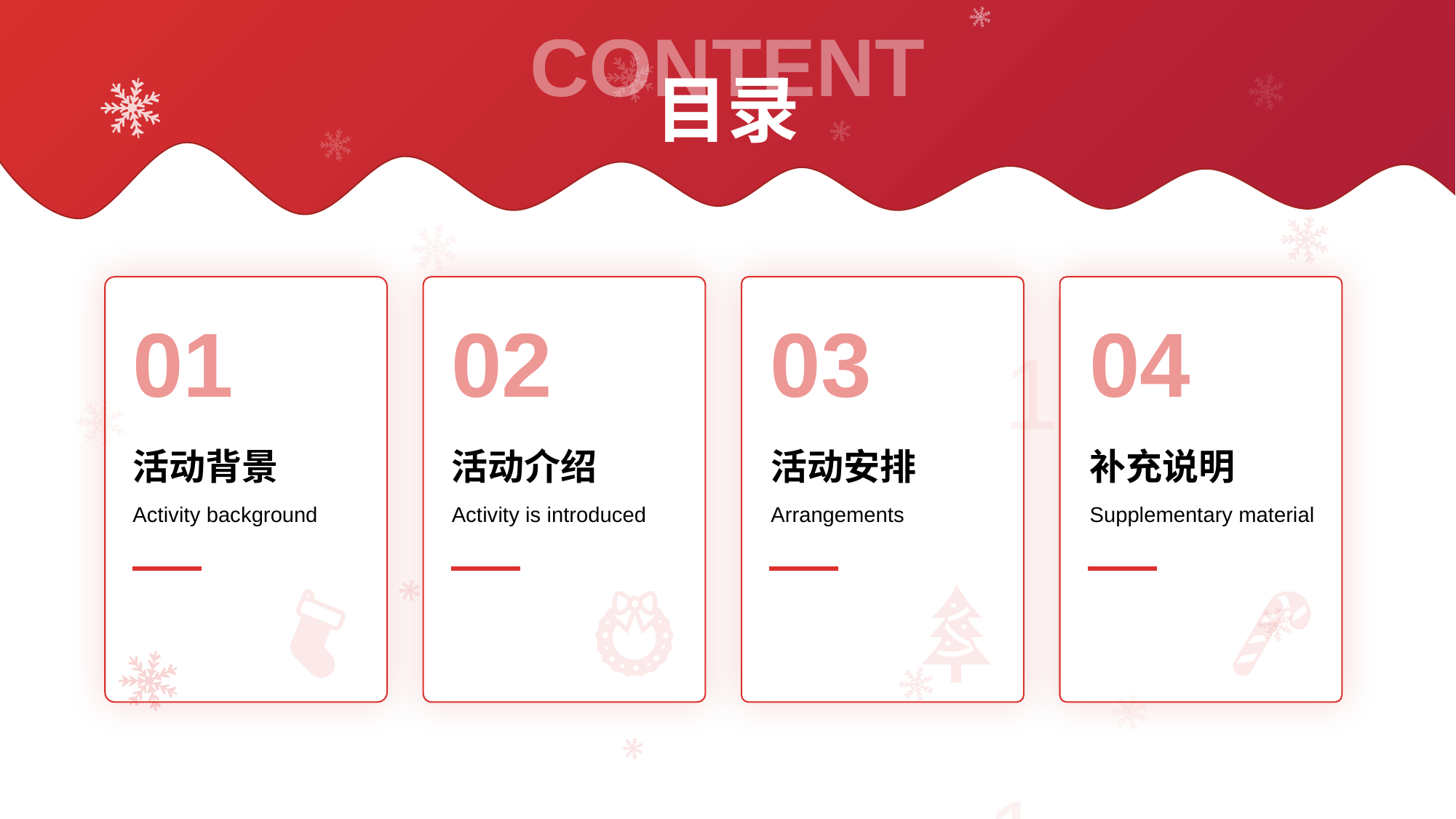

活动背景
活动介绍
活动安排
补充说明
Activity background
Activity is introduced
Arrangements
Supplementary material
1